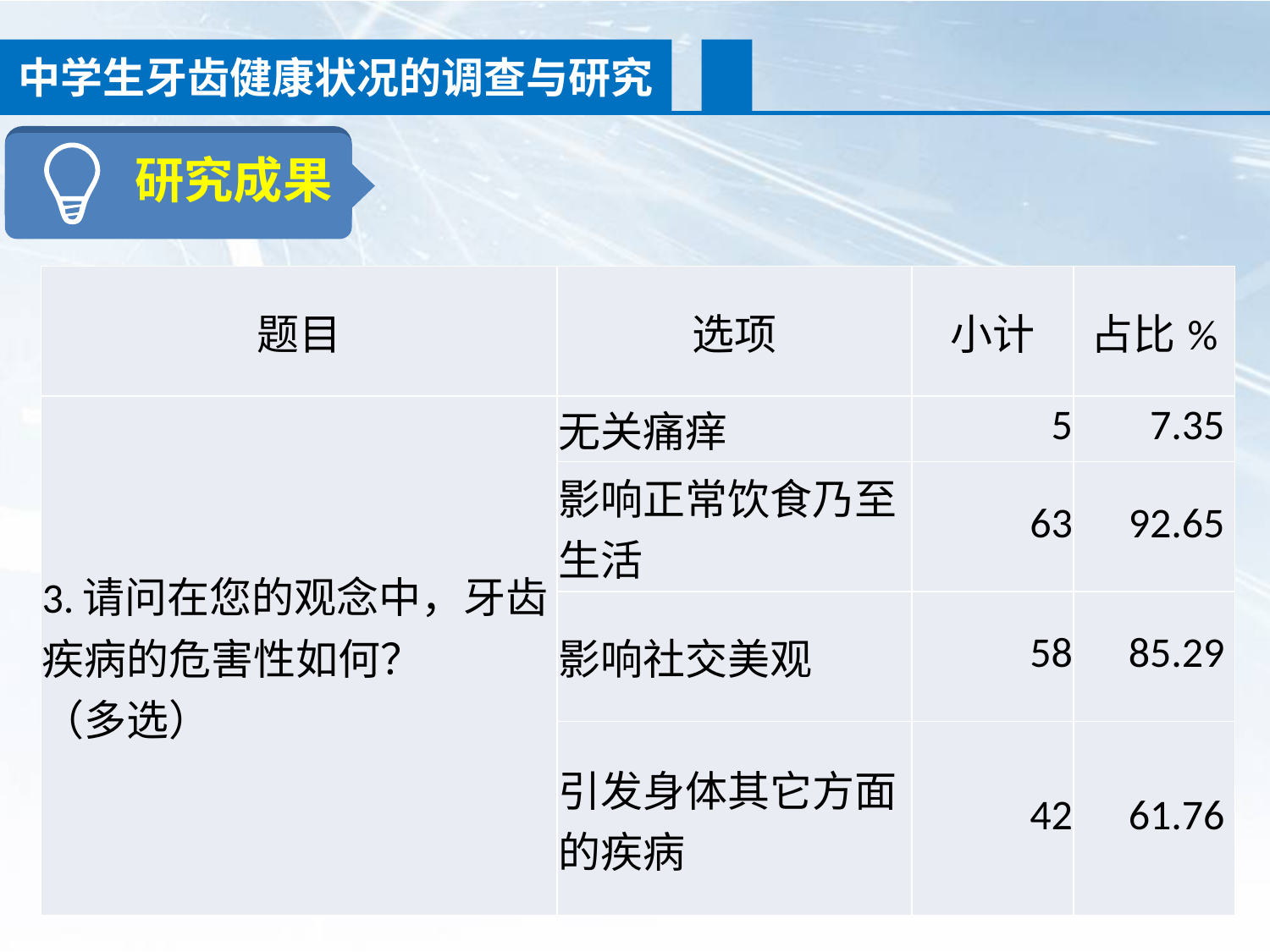

中学生牙齿健康状况的调查与研究

研究成果
| 题目 | 选项 | 小计 | 占比% |
| --- | --- | --- | --- |
| 3.请问在您的观念中，牙齿疾病的危害性如何？ （多选） | 无关痛痒 | 5 | 7.35 |
|  | 影响正常饮食乃至生活 | 63 | 92.65 |
|  | 影响社交美观 | 58 | 85.29 |
|  | 引发身体其它方面的疾病 | 42 | 61.76 |